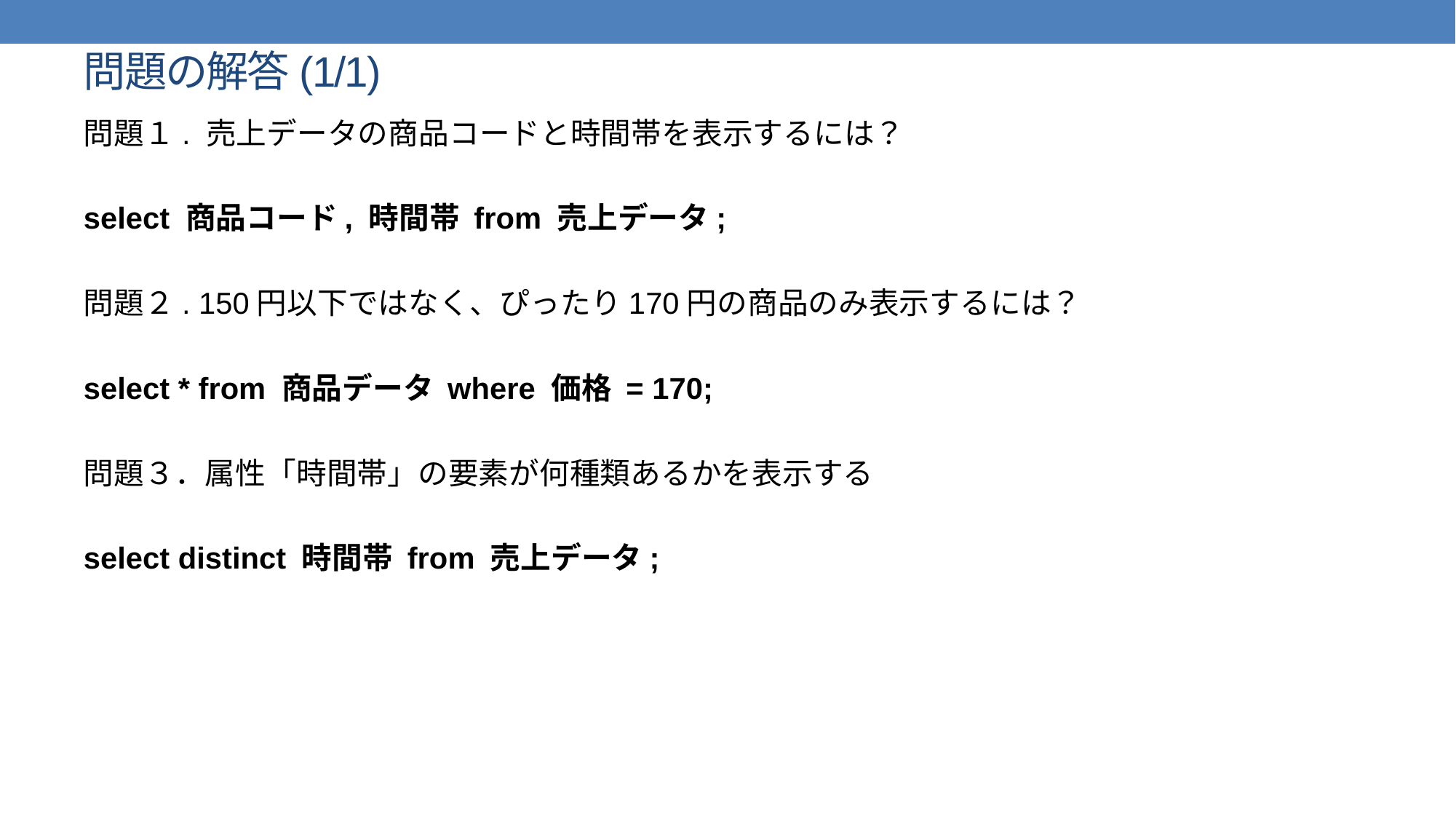

# 問題の解答(1/1)
問題１. 売上データの商品コードと時間帯を表示するには？

select 商品コード, 時間帯 from 売上データ;

問題２. 150円以下ではなく、ぴったり170円の商品のみ表示するには？

select * from 商品データ where 価格 = 170;

問題３．属性「時間帯」の要素が何種類あるかを表示する

select distinct 時間帯 from 売上データ;